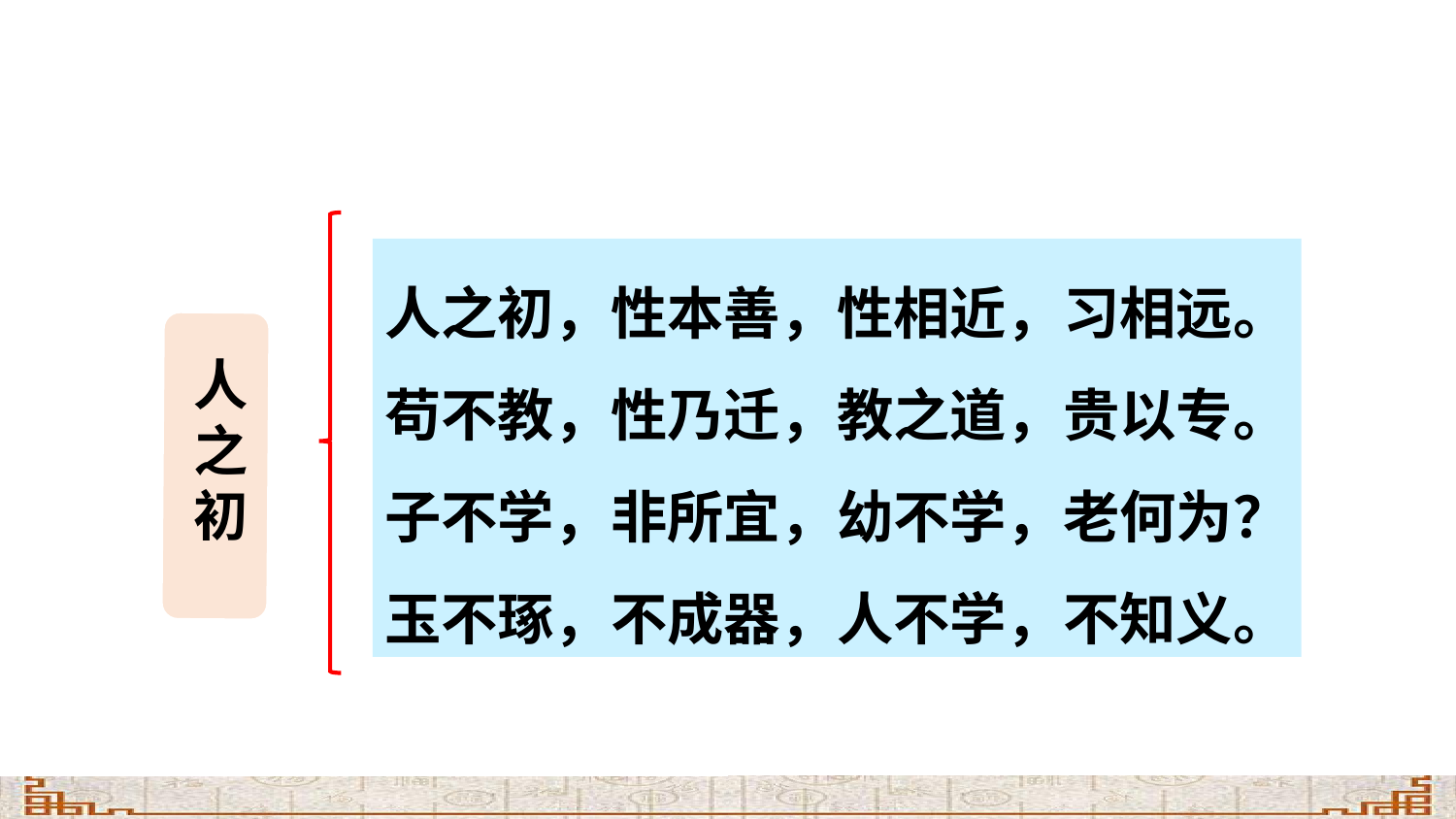

人之初，性本善，性相近，习相远。
苟不教，性乃迁，教之道，贵以专。
子不学，非所宜，幼不学，老何为？
玉不琢，不成器，人不学，不知义。

人之初